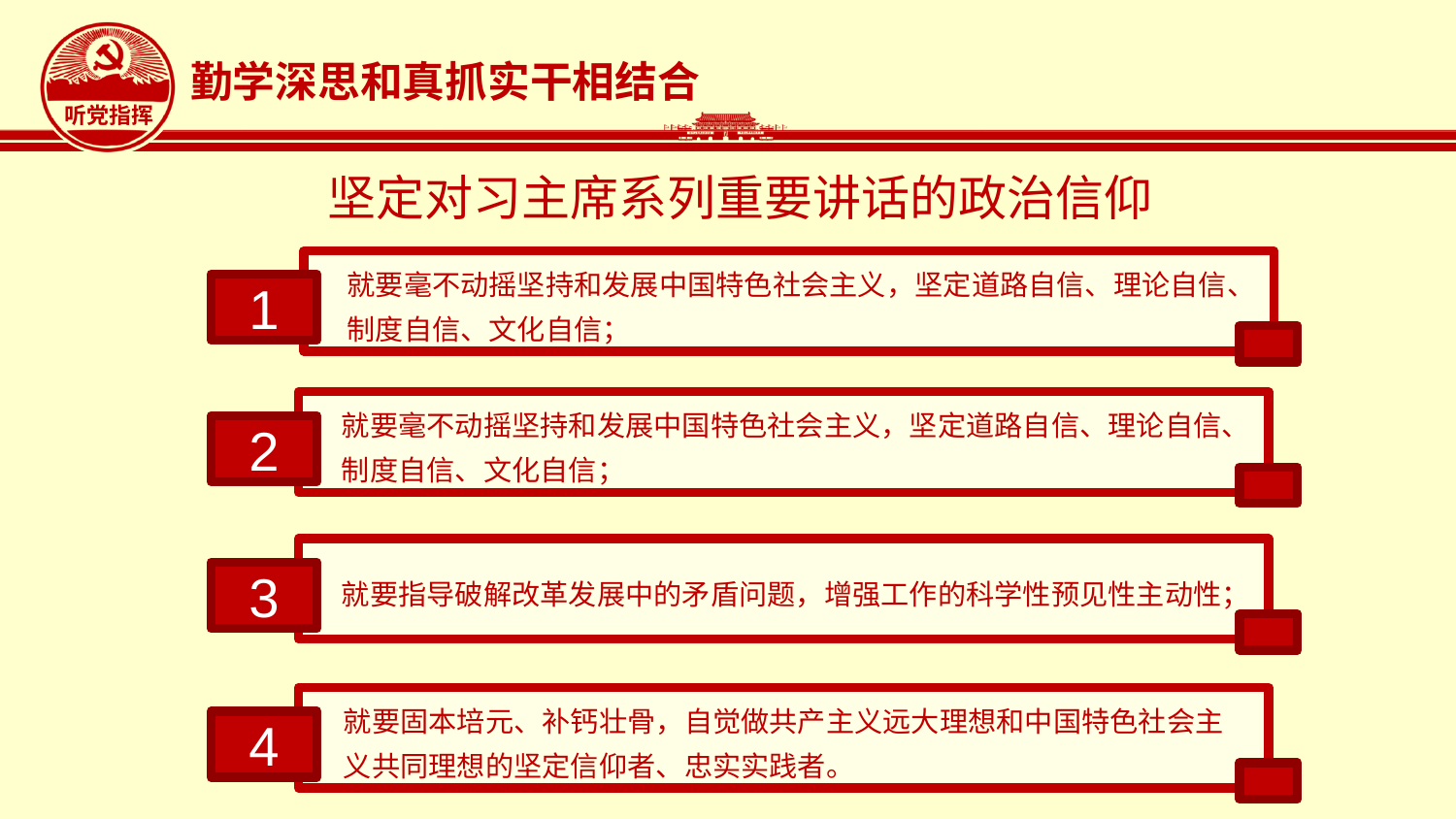

勤学深思和真抓实干相结合
坚定对习主席系列重要讲话的政治信仰
就要毫不动摇坚持和发展中国特色社会主义，坚定道路自信、理论自信、制度自信、文化自信；
1

就要毫不动摇坚持和发展中国特色社会主义，坚定道路自信、理论自信、制度自信、文化自信；
2

就要指导破解改革发展中的矛盾问题，增强工作的科学性预见性主动性；
3

就要固本培元、补钙壮骨，自觉做共产主义远大理想和中国特色社会主义共同理想的坚定信仰者、忠实实践者。
4